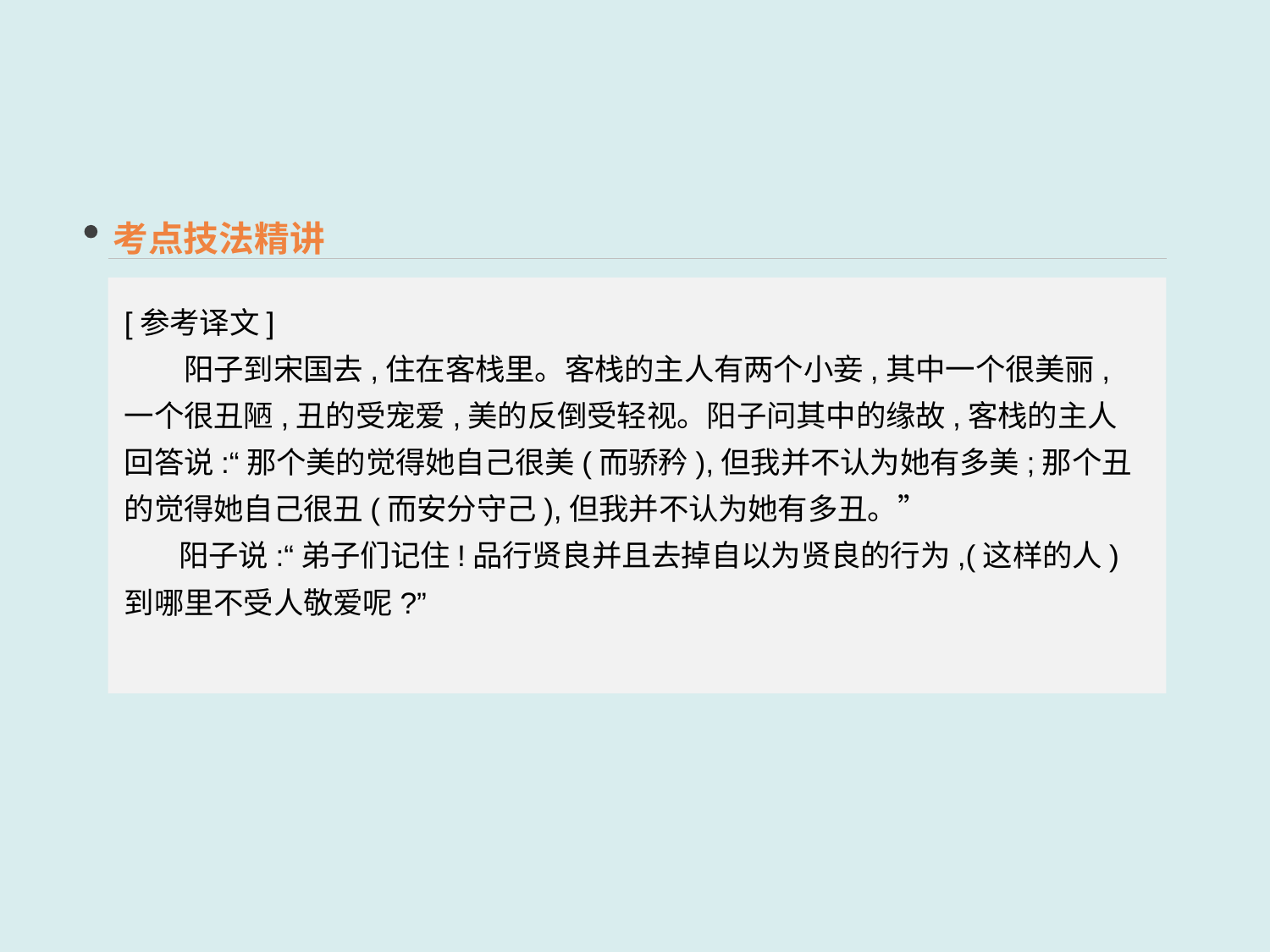

考点技法精讲

[参考译文]
　　阳子到宋国去,住在客栈里。客栈的主人有两个小妾,其中一个很美丽,一个很丑陋,丑的受宠爱,美的反倒受轻视。阳子问其中的缘故,客栈的主人回答说:“那个美的觉得她自己很美(而骄矜),但我并不认为她有多美;那个丑的觉得她自己很丑(而安分守己),但我并不认为她有多丑。”
       阳子说:“弟子们记住!品行贤良并且去掉自以为贤良的行为,(这样的人)到哪里不受人敬爱呢?”